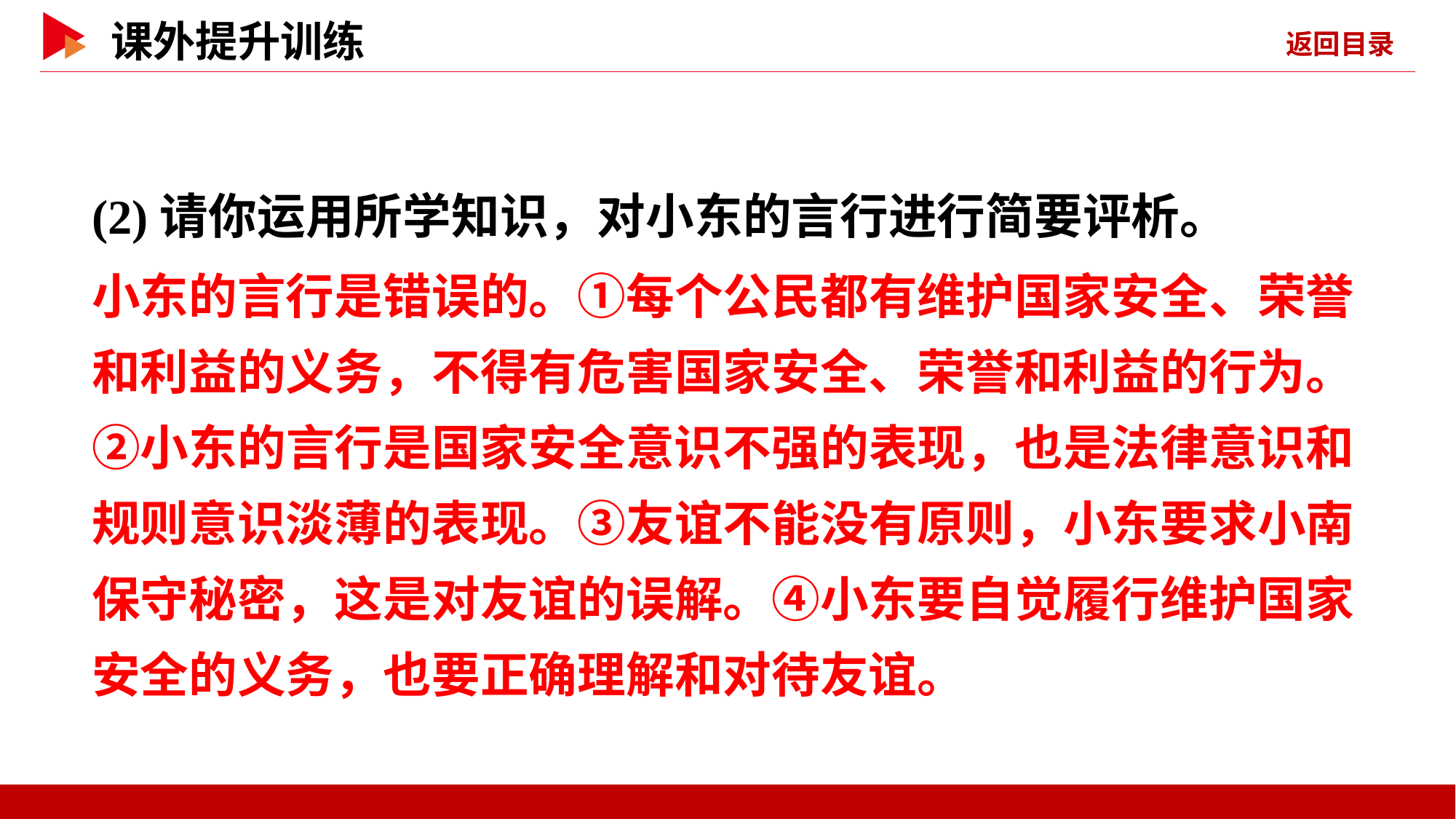

(2)请你运用所学知识，对小东的言行进行简要评析。
小东的言行是错误的。①每个公民都有维护国家安全、荣誉和利益的义务，不得有危害国家安全、荣誉和利益的行为。②小东的言行是国家安全意识不强的表现，也是法律意识和规则意识淡薄的表现。③友谊不能没有原则，小东要求小南保守秘密，这是对友谊的误解。④小东要自觉履行维护国家安全的义务，也要正确理解和对待友谊。